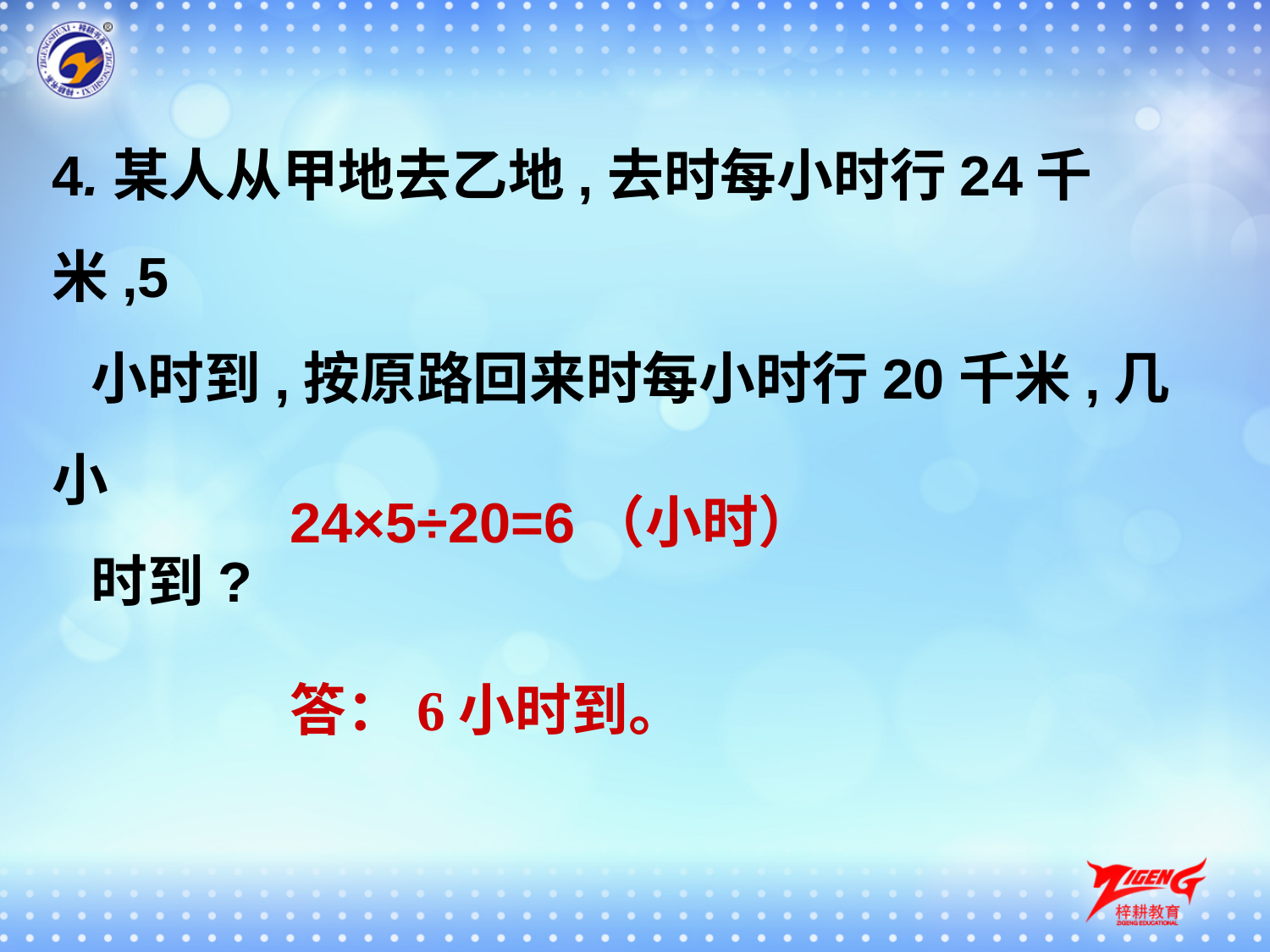

4.某人从甲地去乙地,去时每小时行24千米,5
  小时到,按原路回来时每小时行20千米,几小
  时到?
24×5÷20=6（小时）
答：6小时到。